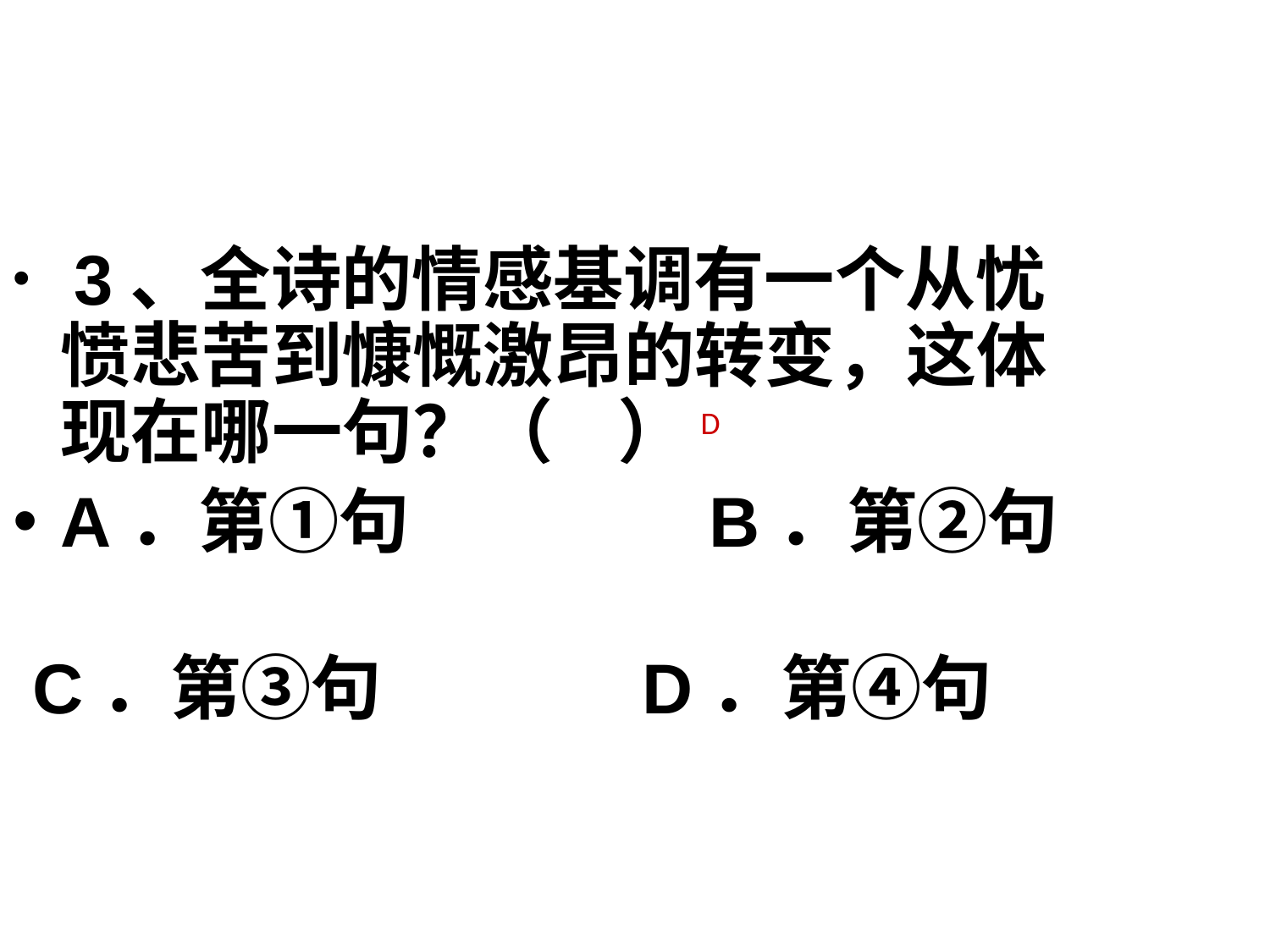

3、全诗的情感基调有一个从忧愤悲苦到慷慨激昂的转变，这体现在哪一句？（    ）
A．第①句　　　　B．第②句
 C．第③句　　　  D．第④句
D